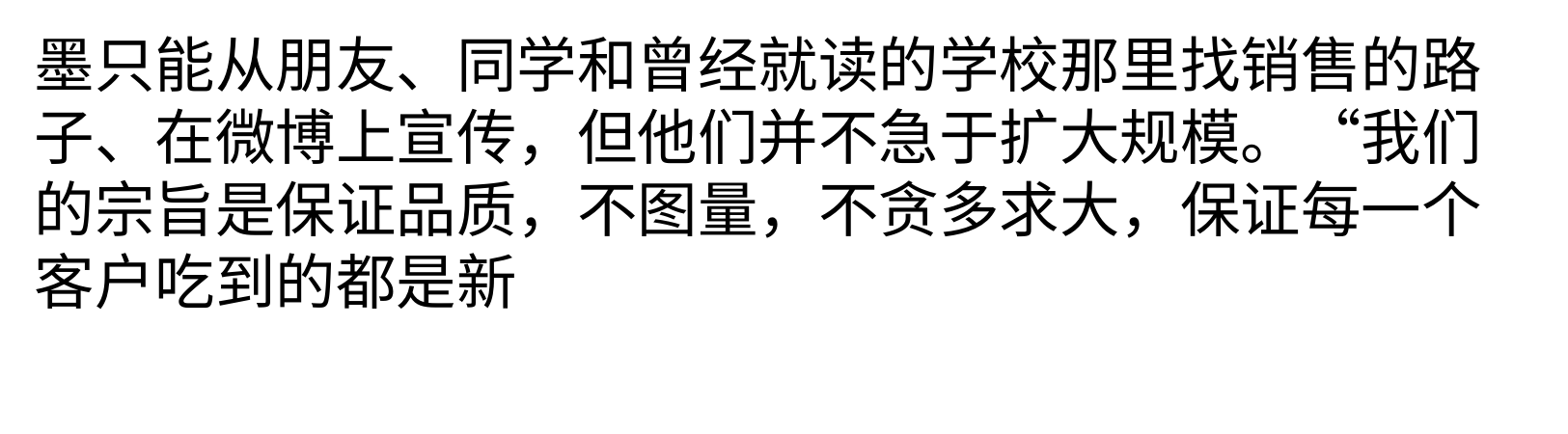

墨只能从朋友、同学和曾经就读的学校那里找销售的路子、在微博上宣传，但他们并不急于扩大规模。“我们的宗旨是保证品质，不图量，不贪多求大，保证每一个客户吃到的都是新